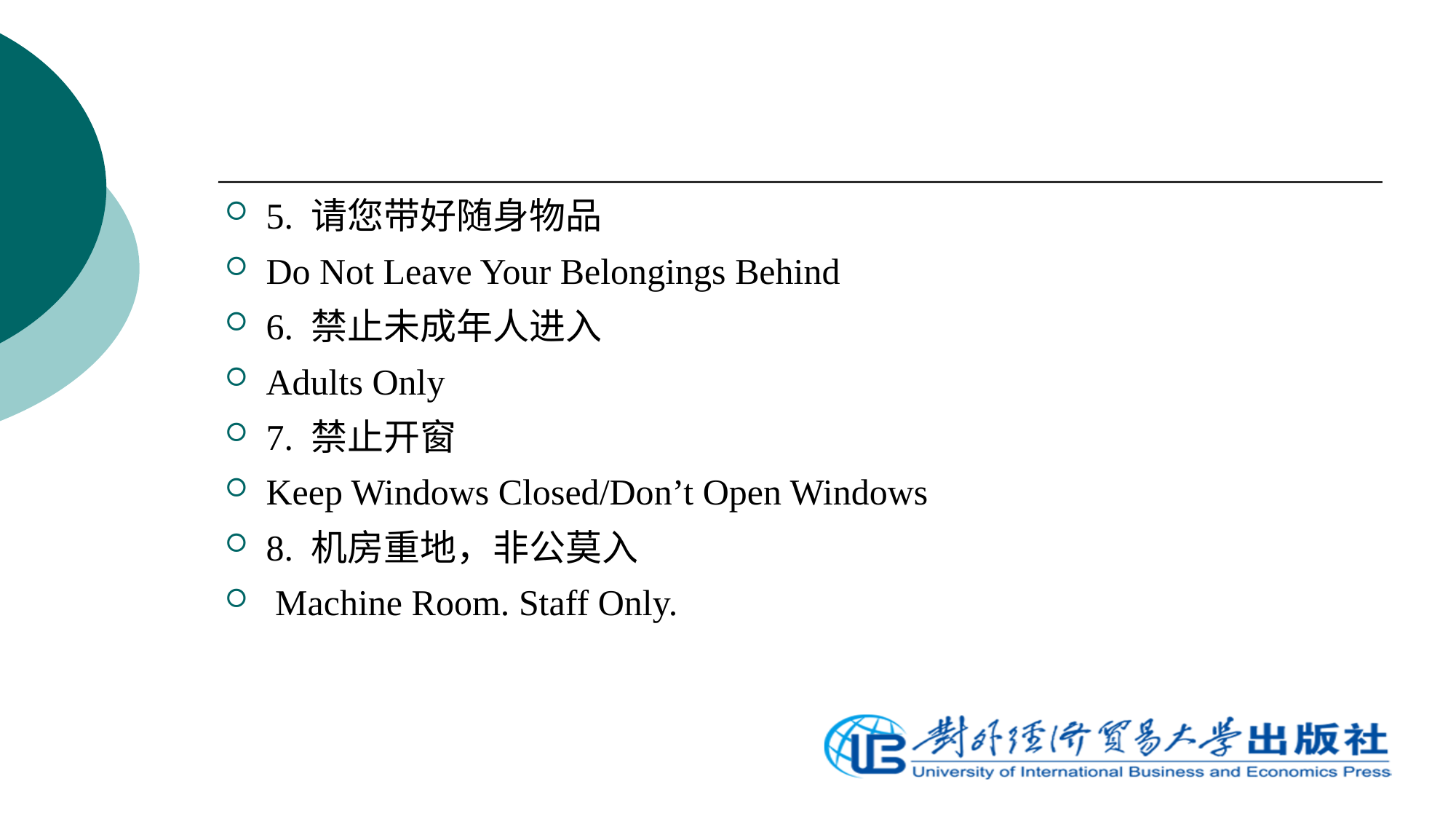

5. 请您带好随身物品
Do Not Leave Your Belongings Behind
6. 禁止未成年人进入
Adults Only
7. 禁止开窗
Keep Windows Closed/Don’t Open Windows
8. 机房重地，非公莫入
 Machine Room. Staff Only.